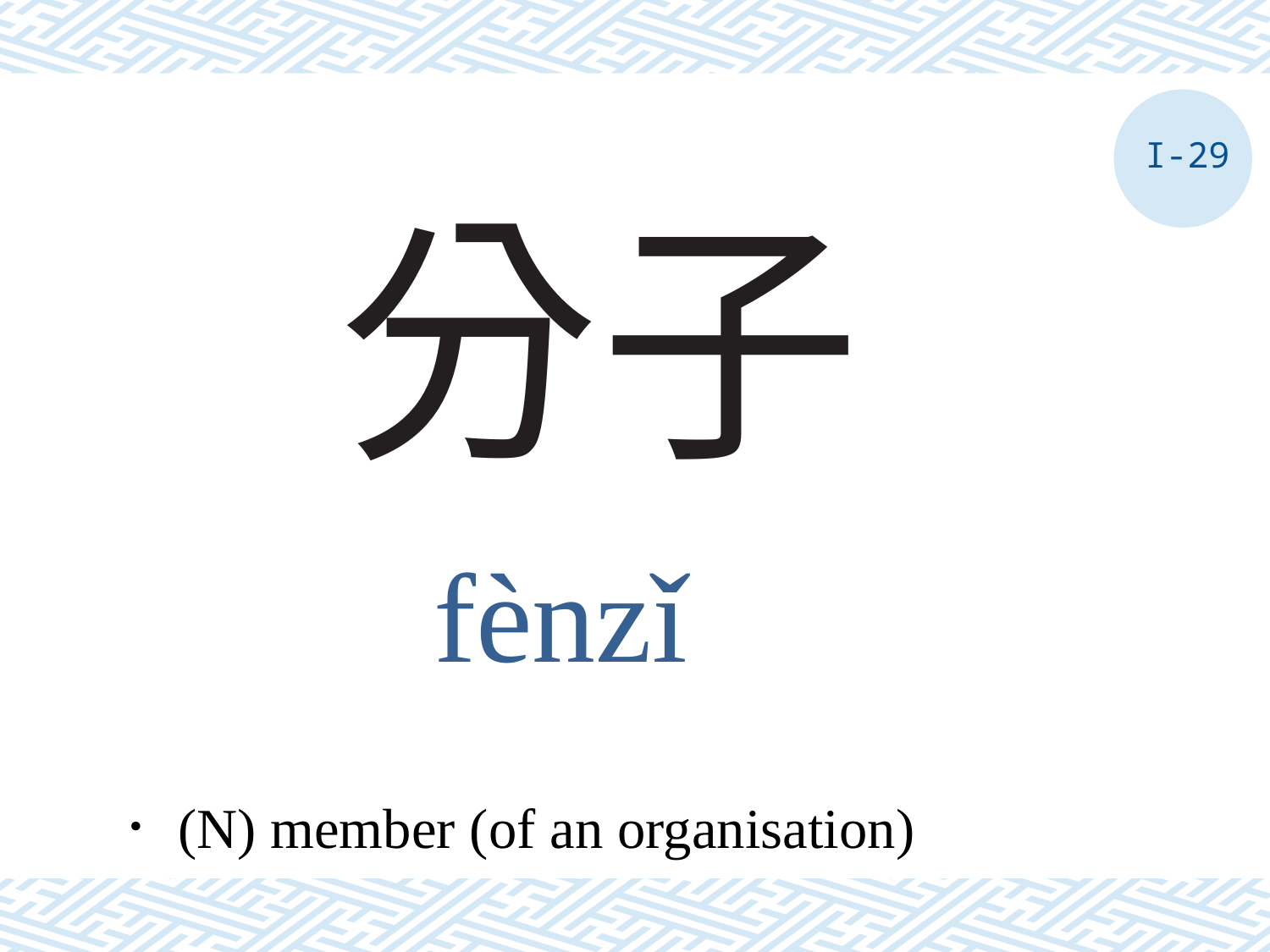

I-29

# 分子
fènzǐ
．(N) member (of an organisation)